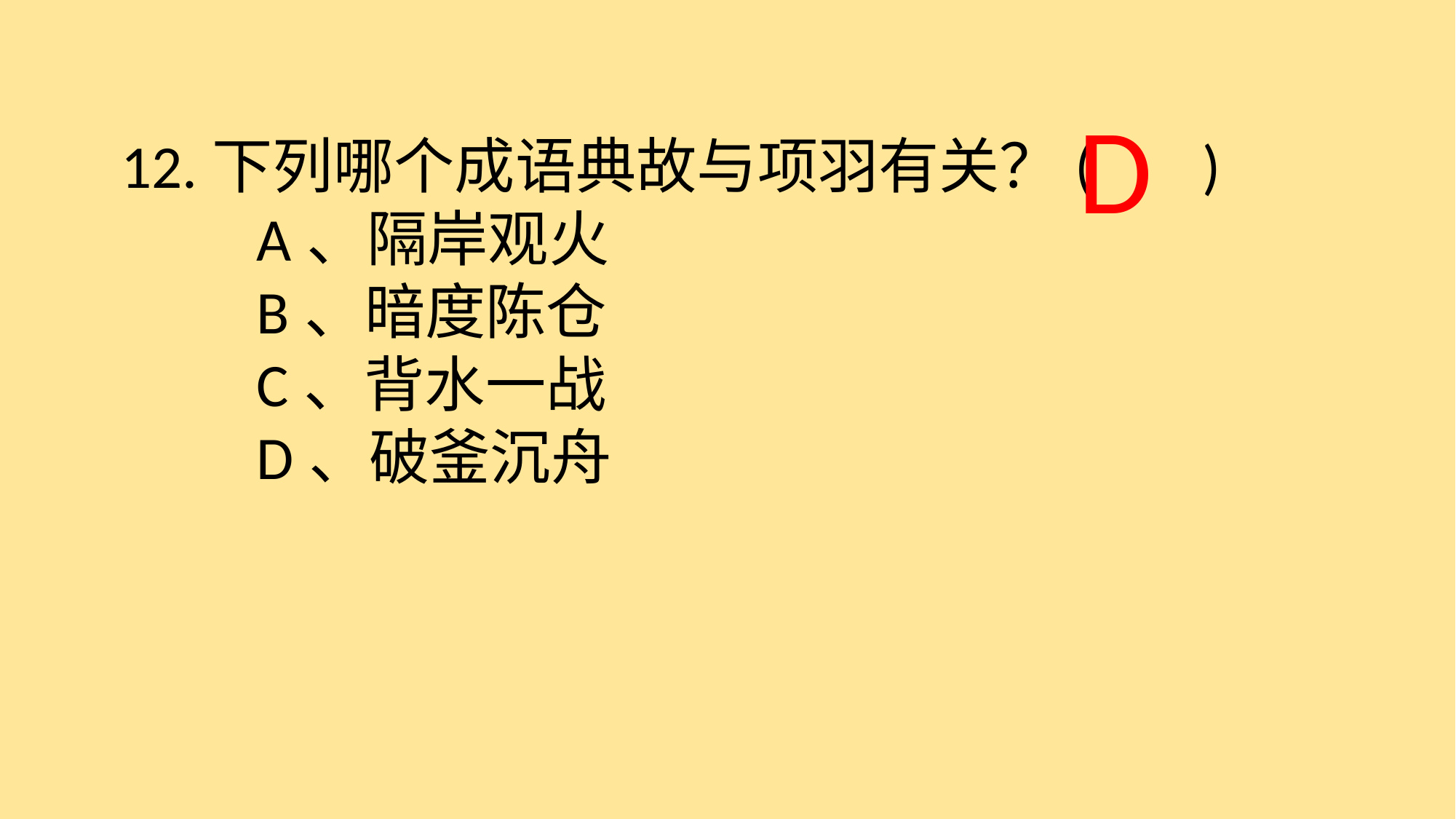

D
12.下列哪个成语典故与项羽有关？(        )
　　A、隔岸观火
　　B、暗度陈仓
　　C、背水一战
　　D、破釜沉舟